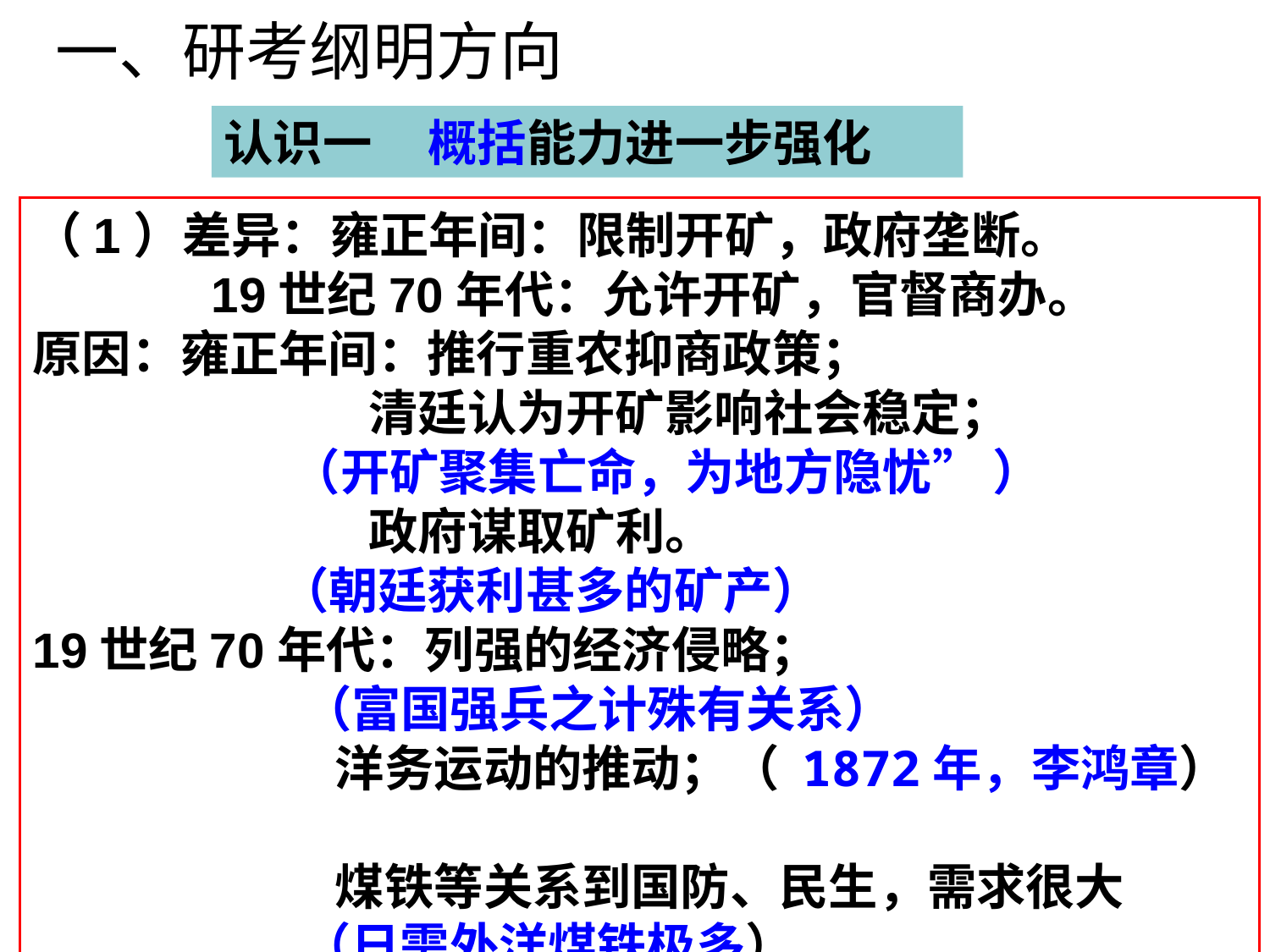

一、研考纲明方向
认识一     概括能力进一步强化
（1）差异：雍正年间：限制开矿，政府垄断。
             19世纪70年代：允许开矿，官督商办。
原因：雍正年间：推行重农抑商政策；
                              清廷认为开矿影响社会稳定；
                      （开矿聚集亡命，为地方隐忧” ）
                              政府谋取矿利。
                      （朝廷获利甚多的矿产）
19世纪70年代：列强的经济侵略；
                       （富国强兵之计殊有关系）
                           洋务运动的推动；（ 1872年，李鸿章）
                           煤铁等关系到国防、民生，需求很大
                        （日需外洋煤铁极多）